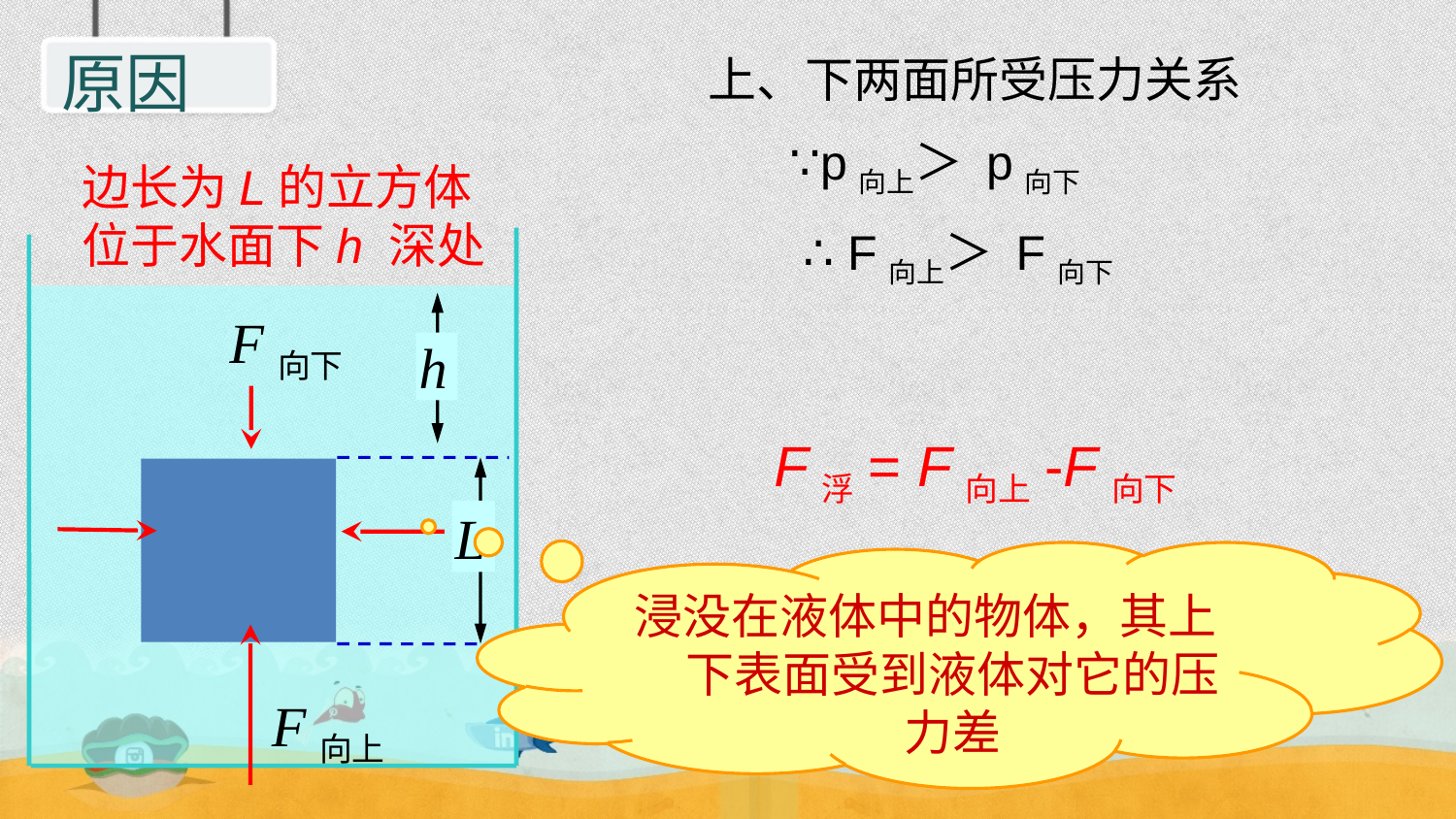

原因
上、下两面所受压力关系
      ∵p向上＞ p向下
       ∴ F向上＞ F向下
边长为L的立方体
位于水面下h 深处

h

L
F向下

 F浮= F向上-F向下

浸没在液体中的物体，其上下表面受到液体对它的压力差

F向上